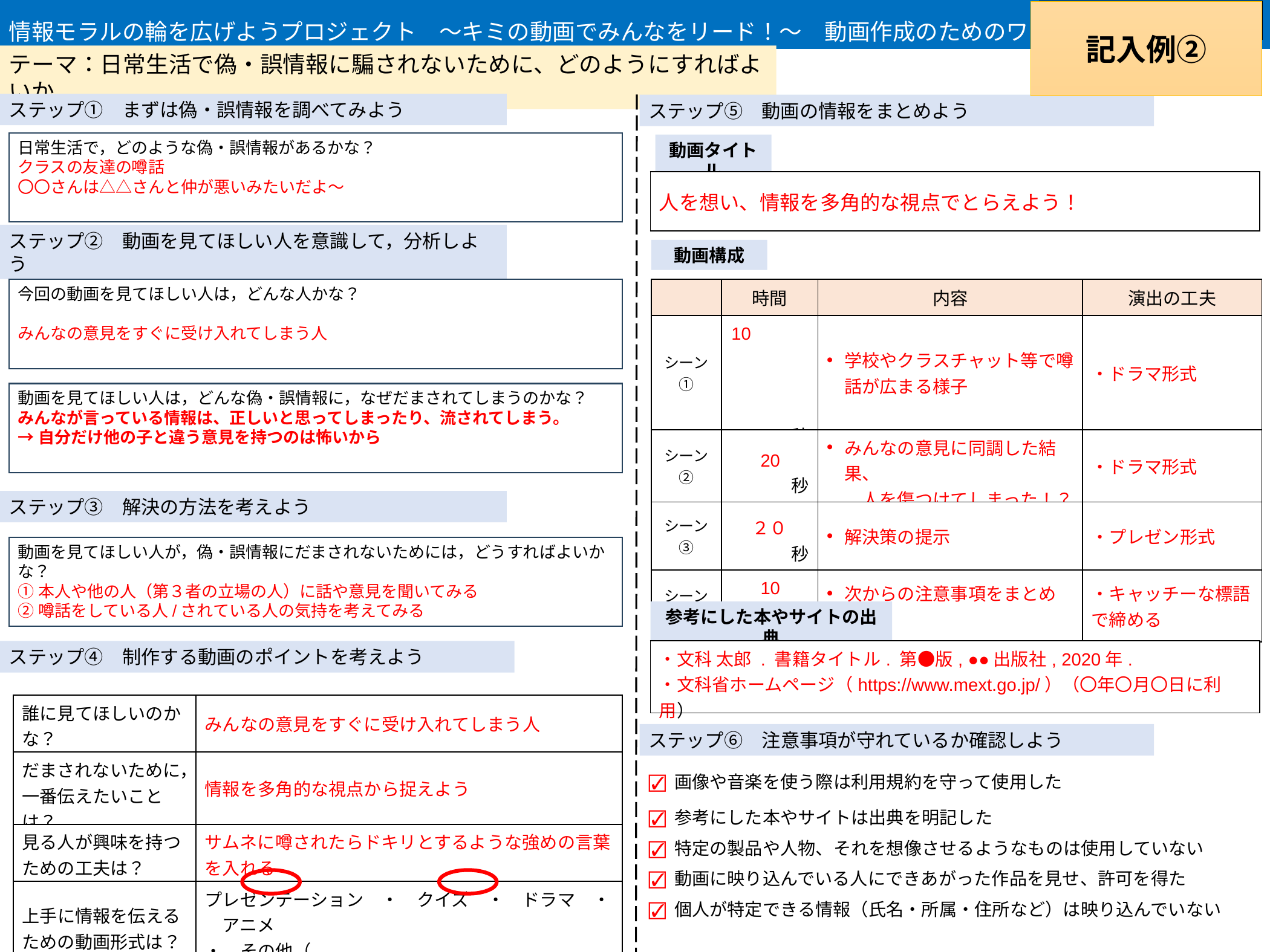

情報モラルの輪を広げようプロジェクト　～キミの動画でみんなをリード！～　動画作成のためのワークシート
記入例②
作品番号：●●-●●●●
テーマ：日常生活で偽・誤情報に騙されないために、どのようにすればよいか
ステップ①　まずは偽・誤情報を調べてみよう
ステップ⑤　動画の情報をまとめよう
日常生活で，どのような偽・誤情報があるかな？
クラスの友達の噂話
〇〇さんは△△さんと仲が悪いみたいだよ～

動画タイトル
| 人を想い、情報を多角的な視点でとらえよう！ |
| --- |
ステップ②　動画を見てほしい人を意識して，分析しよう
動画構成
今回の動画を見てほしい人は，どんな人かな？

みんなの意見をすぐに受け入れてしまう人

|  | 時間 | 内容 | 演出の工夫 |
| --- | --- | --- | --- |
| シーン① | 10　　　　　　　　 　　　　秒 | 学校やクラスチャット等で噂話が広まる様子 | ・ドラマ形式 |
| シーン② | 20　 　　　 秒 | みんなの意見に同調した結果、 　　人を傷つけてしまった！？ | ・ドラマ形式 |
| シーン③ | ２０ 　　　 秒 | 解決策の提示 | ・プレゼン形式 |
| シーン④ | 10　　 　　　 秒 | 次からの注意事項をまとめる | ・キャッチーな標語で締める |
動画を見てほしい人は，どんな偽・誤情報に，なぜだまされてしまうのかな？
みんなが言っている情報は、正しいと思ってしまったり、流されてしまう。
→自分だけ他の子と違う意見を持つのは怖いから

ステップ③　解決の方法を考えよう
動画を見てほしい人が，偽・誤情報にだまされないためには，どうすればよいかな？
①本人や他の人（第３者の立場の人）に話や意見を聞いてみる
②噂話をしている人/されている人の気持を考えてみる
参考にした本やサイトの出典
| ・文科 太郎 . 書籍タイトル. 第●版, ●●出版社, 2020年. ・文科省ホームページ（https://www.mext.go.jp/）（〇年〇月〇日に利用） |
| --- |
ステップ④　制作する動画のポイントを考えよう
| 誰に見てほしいのかな？ | みんなの意見をすぐに受け入れてしまう人 |
| --- | --- |
| だまされないために， 一番伝えたいことは？ | 情報を多角的な視点から捉えよう |
| 見る人が興味を持つための工夫は？ | サムネに噂されたらドキリとするような強めの言葉を入れる |
| 上手に情報を伝えるための動画形式は？ | プレゼンテーション　・　クイズ　・　ドラマ　・　アニメ ・　その他（　　　　　　　　　　　　　　　　　　　　　　　　　　　　　　　） |
ステップ⑥　注意事項が守れているか確認しよう
☑ 画像や音楽を使う際は利用規約を守って使用した
☑ 参考にした本やサイトは出典を明記した
☑ 特定の製品や人物、それを想像させるようなものは使用していない
☑ 動画に映り込んでいる人にできあがった作品を見せ、許可を得た

☑ 個人が特定できる情報（氏名・所属・住所など）は映り込んでいない